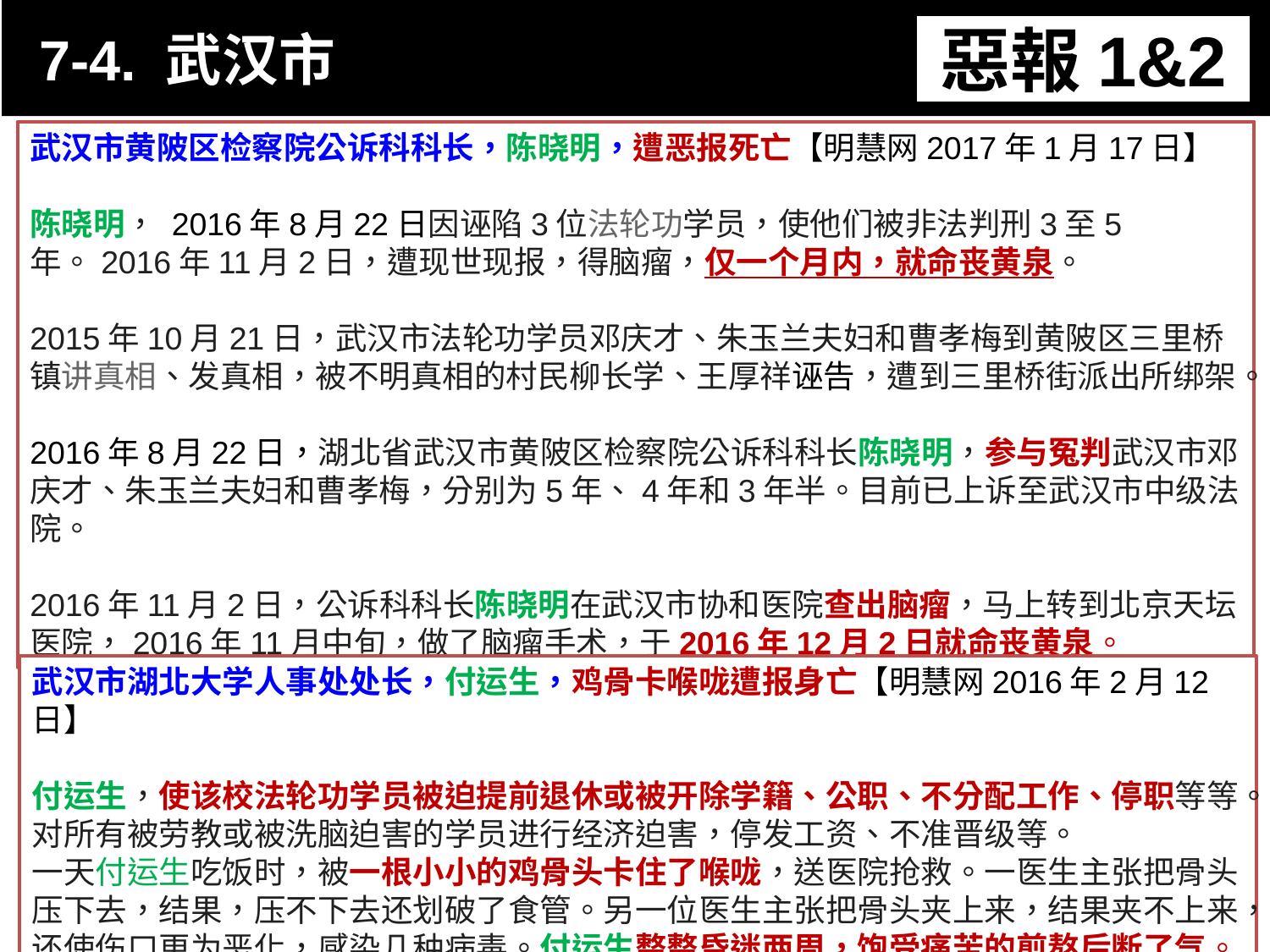

7-4. 武汉市
惡報1&2

11-3. XX市官員惡報實例
武汉市黄陂区检察院公诉科科长，陈晓明，遭恶报死亡【明慧网2017年1月17日】

陈晓明， 2016年8月22日因诬陷3位法轮功学员，使他们被非法判刑3至5年。2016年11月2日，遭现世现报，得脑瘤，仅一个月内，就命丧黄泉。

2015年10月21日，武汉市法轮功学员邓庆才、朱玉兰夫妇和曹孝梅到黄陂区三里桥镇讲真相、发真相，被不明真相的村民柳长学、王厚祥诬告，遭到三里桥街派出所绑架。

2016年8月22日，湖北省武汉市黄陂区检察院公诉科科长陈晓明，参与冤判武汉市邓庆才、朱玉兰夫妇和曹孝梅，分别为5年、4年和3年半。目前已上诉至武汉市中级法院。

2016年11月2日，公诉科科长陈晓明在武汉市协和医院查出脑瘤，马上转到北京天坛医院，2016年11月中旬，做了脑瘤手术，于2016年12月2日就命丧黄泉。
武汉市湖北大学人事处处长，付运生，鸡骨卡喉咙遭报身亡【明慧网2016年2月12日】

付运生，使该校法轮功学员被迫提前退休或被开除学籍、公职、不分配工作、停职等等。对所有被劳教或被洗脑迫害的学员进行经济迫害，停发工资、不准晋级等。
一天付运生吃饭时，被一根小小的鸡骨头卡住了喉咙，送医院抢救。一医生主张把骨头压下去，结果，压不下去还划破了食管。另一位医生主张把骨头夹上来，结果夹不上来，还使伤口更为恶化，感染几种病毒。付运生整整昏迷两周，饱受痛苦的煎熬后断了气。